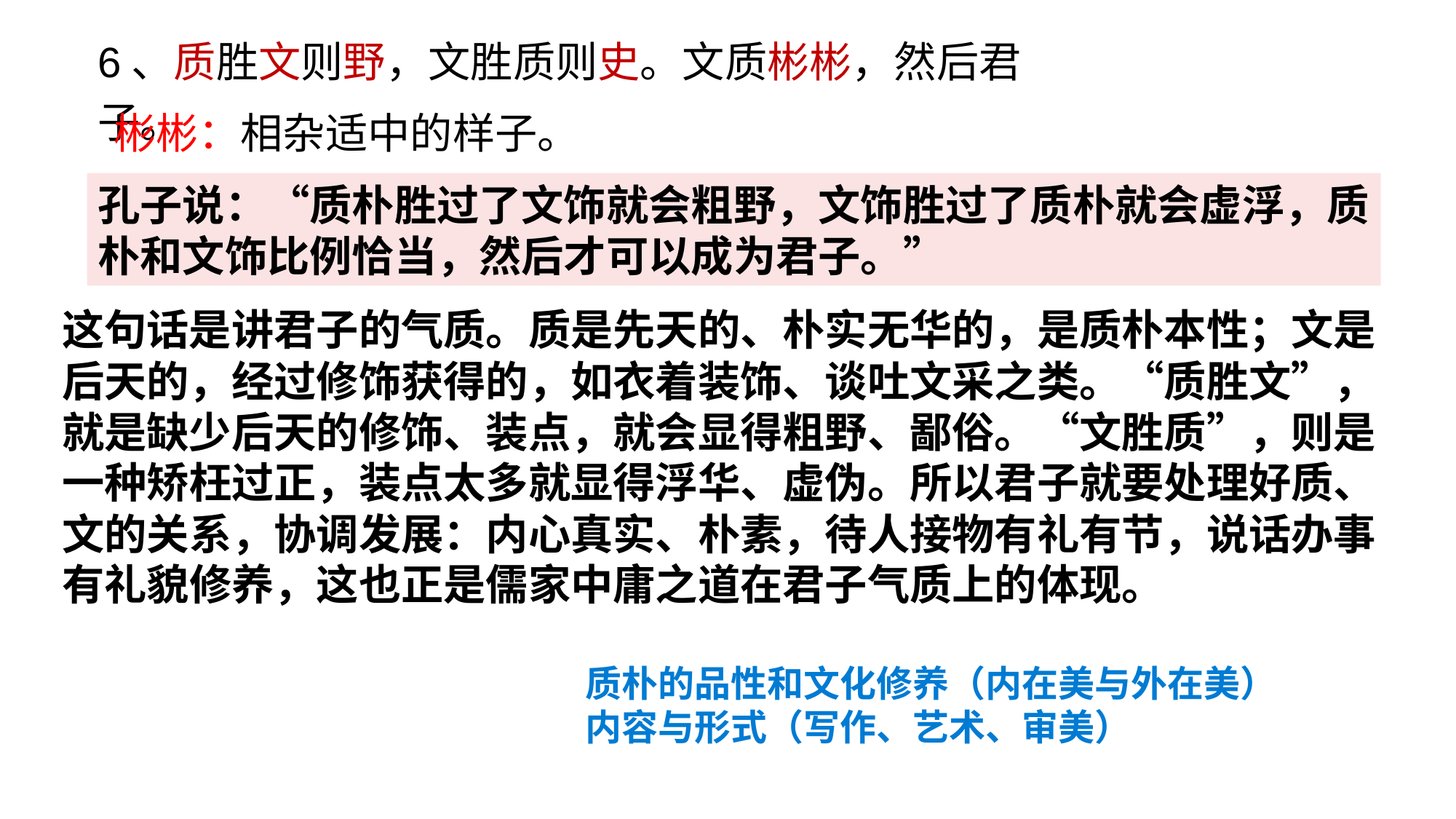

6、质胜文则野，文胜质则史。文质彬彬，然后君子。
彬彬：相杂适中的样子。
孔子说：“质朴胜过了文饰就会粗野，文饰胜过了质朴就会虚浮，质朴和文饰比例恰当，然后才可以成为君子。”
这句话是讲君子的气质。质是先天的、朴实无华的，是质朴本性；文是后天的，经过修饰获得的，如衣着装饰、谈吐文采之类。“质胜文”，就是缺少后天的修饰、装点，就会显得粗野、鄙俗。“文胜质”，则是一种矫枉过正，装点太多就显得浮华、虚伪。所以君子就要处理好质、文的关系，协调发展：内心真实、朴素，待人接物有礼有节，说话办事有礼貌修养，这也正是儒家中庸之道在君子气质上的体现。
质朴的品性和文化修养（内在美与外在美）
内容与形式（写作、艺术、审美）